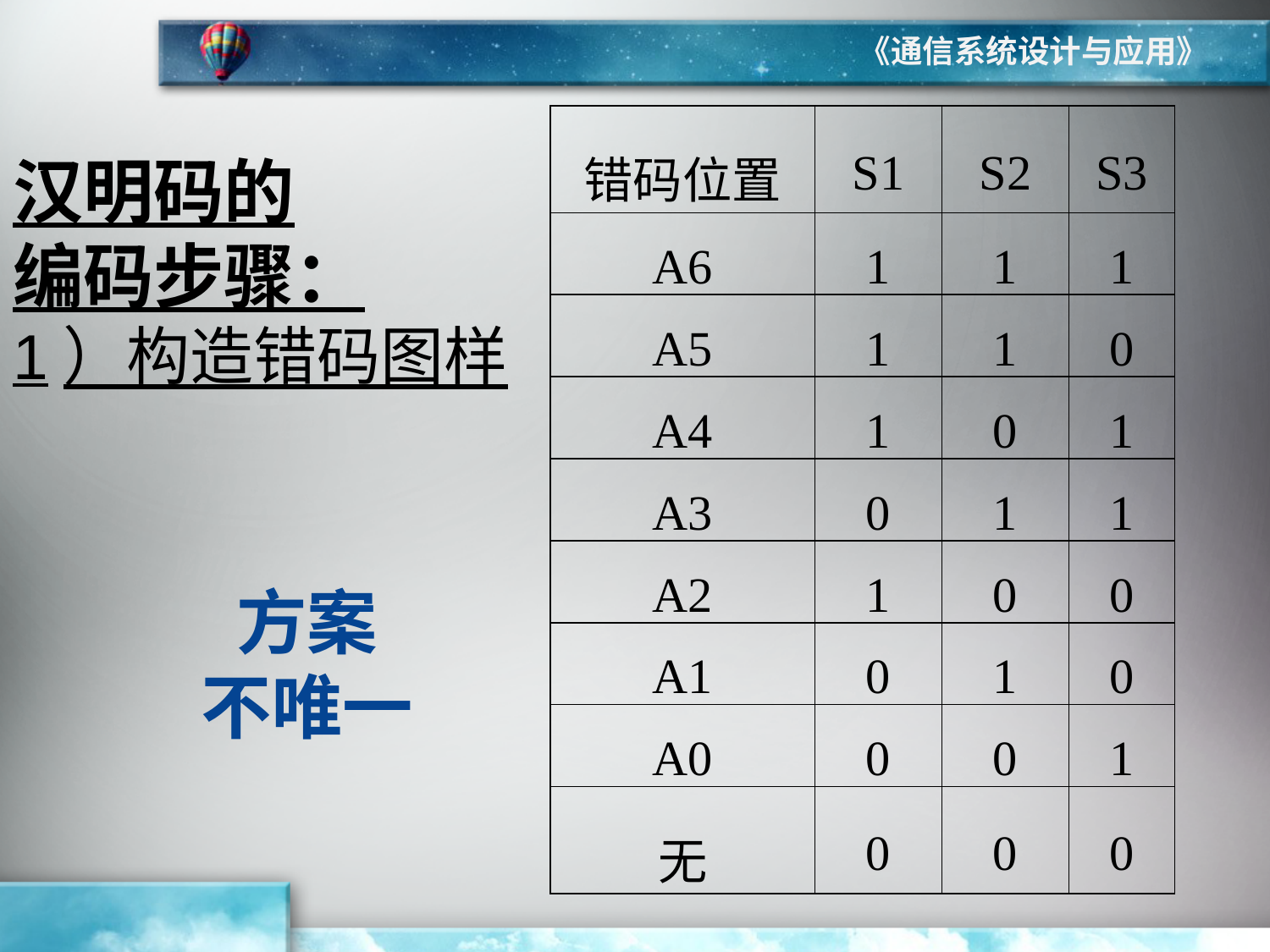

《通信系统设计与应用》
| 错码位置 | S1 | S2 | S3 |
| --- | --- | --- | --- |
| A6 | 1 | 1 | 1 |
| A5 | 1 | 1 | 0 |
| A4 | 1 | 0 | 1 |
| A3 | 0 | 1 | 1 |
| A2 | 1 | 0 | 0 |
| A1 | 0 | 1 | 0 |
| A0 | 0 | 0 | 1 |
| 无 | 0 | 0 | 0 |
# 汉明码的 编码步骤： 1）构造错码图样
方案
不唯一